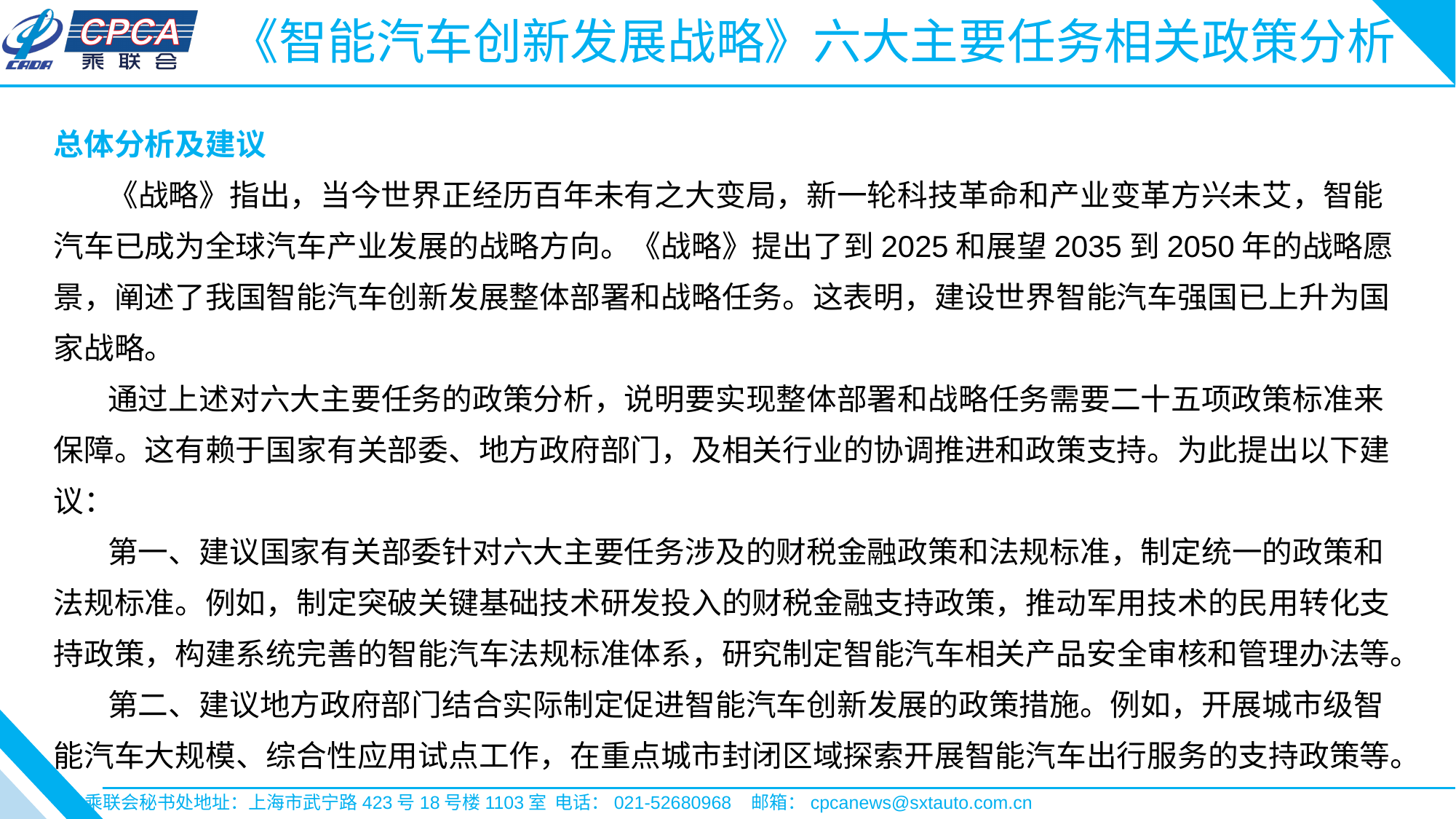

《智能汽车创新发展战略》六大主要任务相关政策分析
总体分析及建议
       《战略》指出，当今世界正经历百年未有之大变局，新一轮科技革命和产业变革方兴未艾，智能汽车已成为全球汽车产业发展的战略方向。《战略》提出了到2025和展望2035到2050年的战略愿景，阐述了我国智能汽车创新发展整体部署和战略任务。这表明，建设世界智能汽车强国已上升为国家战略。
       通过上述对六大主要任务的政策分析，说明要实现整体部署和战略任务需要二十五项政策标准来保障。这有赖于国家有关部委、地方政府部门，及相关行业的协调推进和政策支持。为此提出以下建议：
       第一、建议国家有关部委针对六大主要任务涉及的财税金融政策和法规标准，制定统一的政策和法规标准。例如，制定突破关键基础技术研发投入的财税金融支持政策，推动军用技术的民用转化支持政策，构建系统完善的智能汽车法规标准体系，研究制定智能汽车相关产品安全审核和管理办法等。
       第二、建议地方政府部门结合实际制定促进智能汽车创新发展的政策措施。例如，开展城市级智能汽车大规模、综合性应用试点工作，在重点城市封闭区域探索开展智能汽车出行服务的支持政策等。